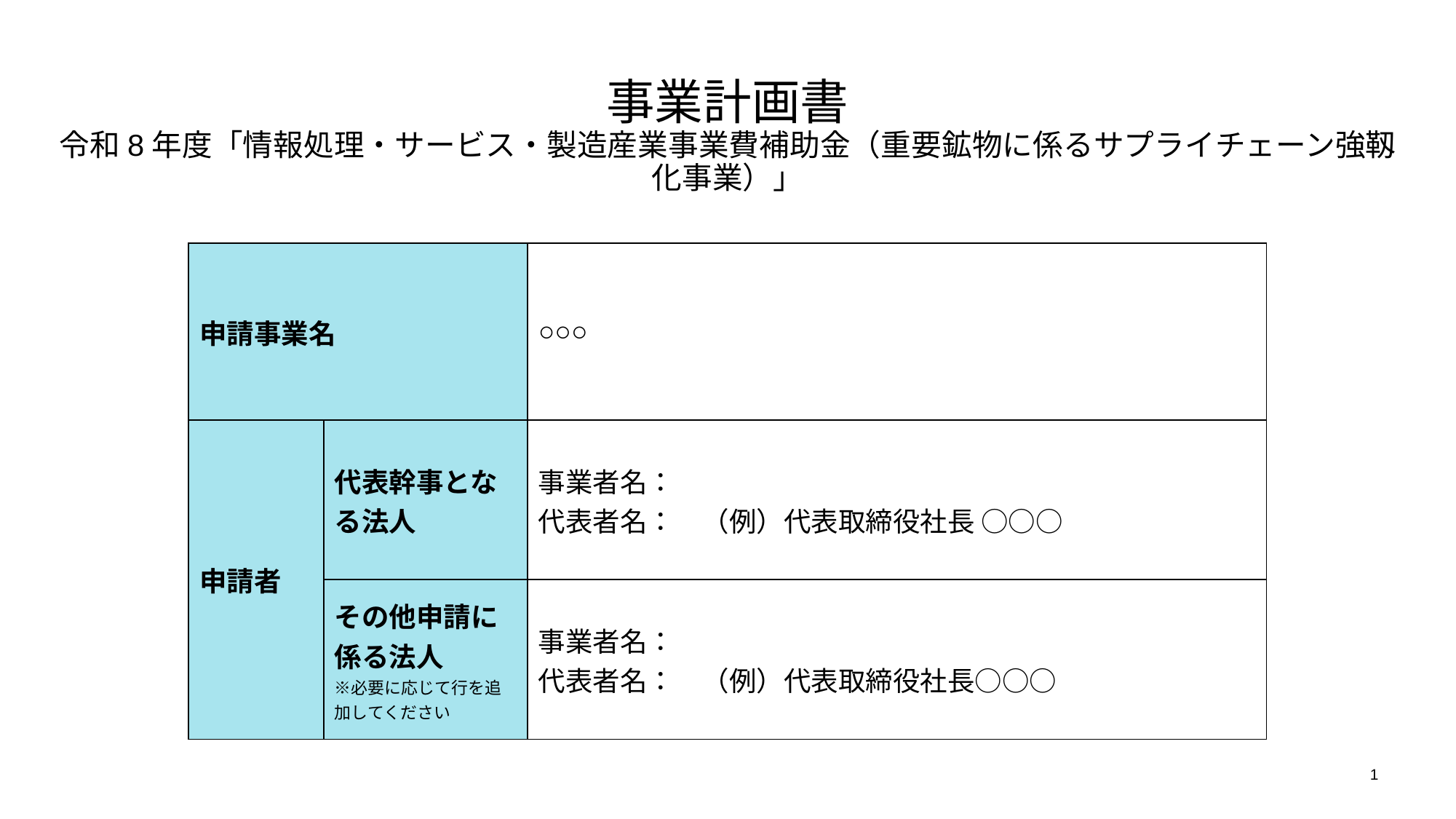

事業計画書
令和8年度「情報処理・サービス・製造産業事業費補助金（重要鉱物に係るサプライチェーン強靱化事業）」
| 申請事業名 |  | ○○○ |
| --- | --- | --- |
| 申請者 | 代表幹事となる法人 | 事業者名： 代表者名：　（例）代表取締役社長 ○○○ |
|  | その他申請に 係る法人 ※必要に応じて行を追加してください | 事業者名： 代表者名：　（例）代表取締役社長○○○ |